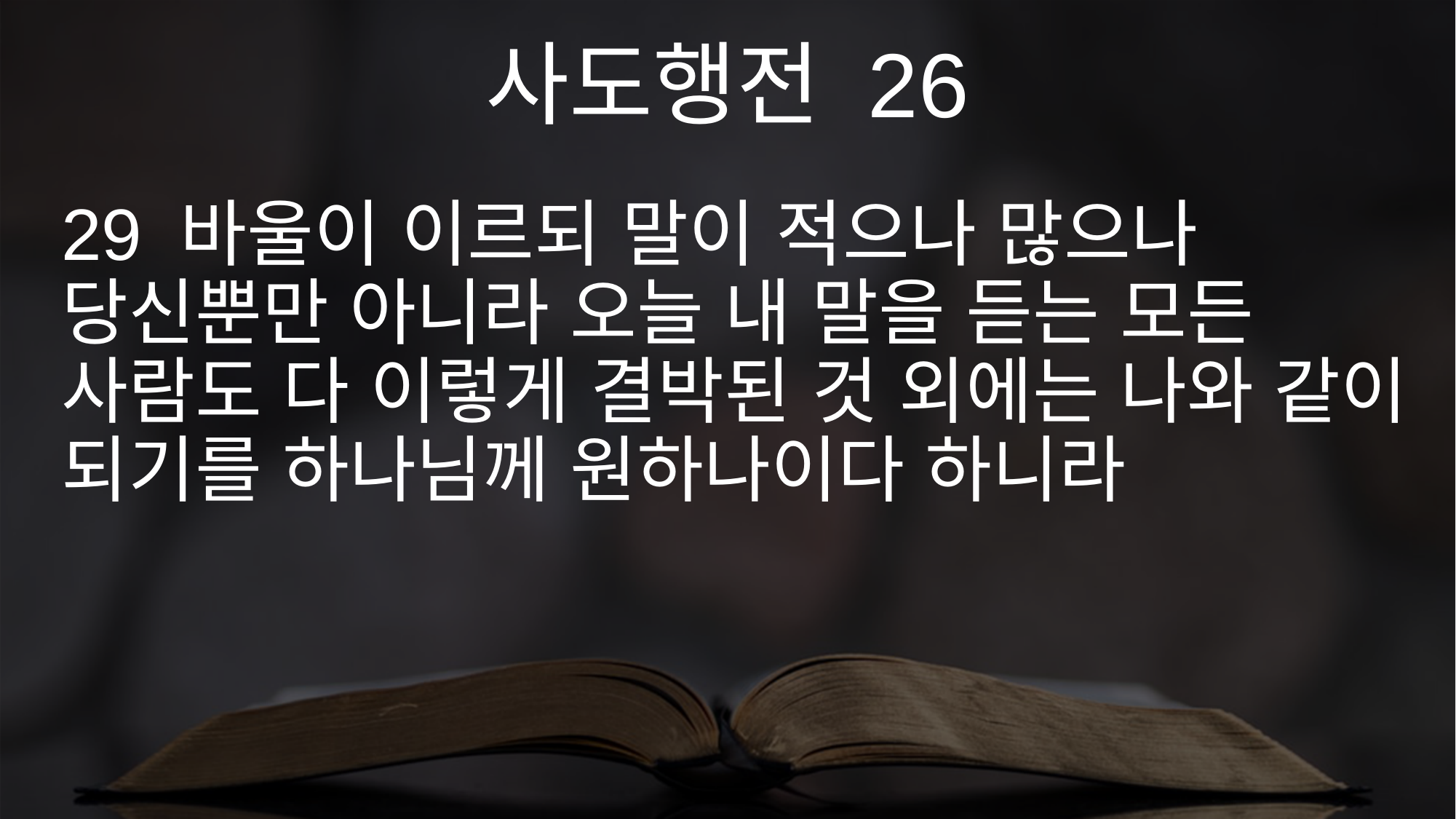

사도행전 26
29 바울이 이르되 말이 적으나 많으나 당신뿐만 아니라 오늘 내 말을 듣는 모든 사람도 다 이렇게 결박된 것 외에는 나와 같이 되기를 하나님께 원하나이다 하니라